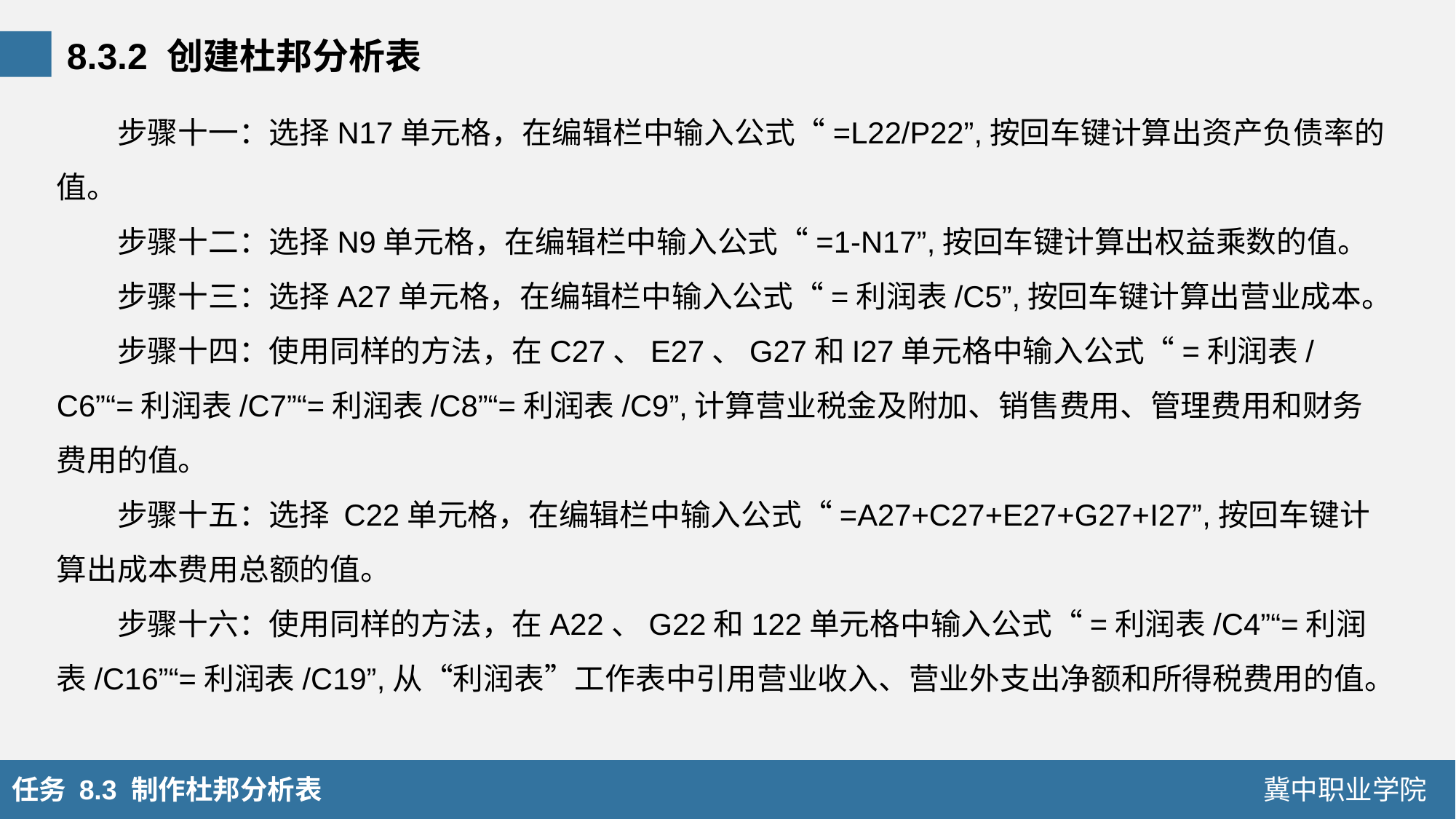

8.3.2 创建杜邦分析表
步骤十一：选择N17单元格，在编辑栏中输入公式“=L22/P22”,按回车键计算出资产负债率的值。
步骤十二：选择N9单元格，在编辑栏中输入公式“=1-N17”,按回车键计算出权益乘数的值。
步骤十三：选择A27单元格，在编辑栏中输入公式“=利润表/C5”,按回车键计算出营业成本。
步骤十四：使用同样的方法，在C27、E27、G27和I27单元格中输入公式“=利润表/C6”“=利润表/C7”“=利润表/C8”“=利润表/C9”,计算营业税金及附加、销售费用、管理费用和财务费用的值。
步骤十五：选择 C22单元格，在编辑栏中输入公式“=A27+C27+E27+G27+I27”,按回车键计算出成本费用总额的值。
步骤十六：使用同样的方法，在A22、G22和122单元格中输入公式“=利润表/C4”“=利润表/C16”“=利润表/C19”,从“利润表”工作表中引用营业收入、营业外支出净额和所得税费用的值。

任务 8.3 制作杜邦分析表
冀中职业学院